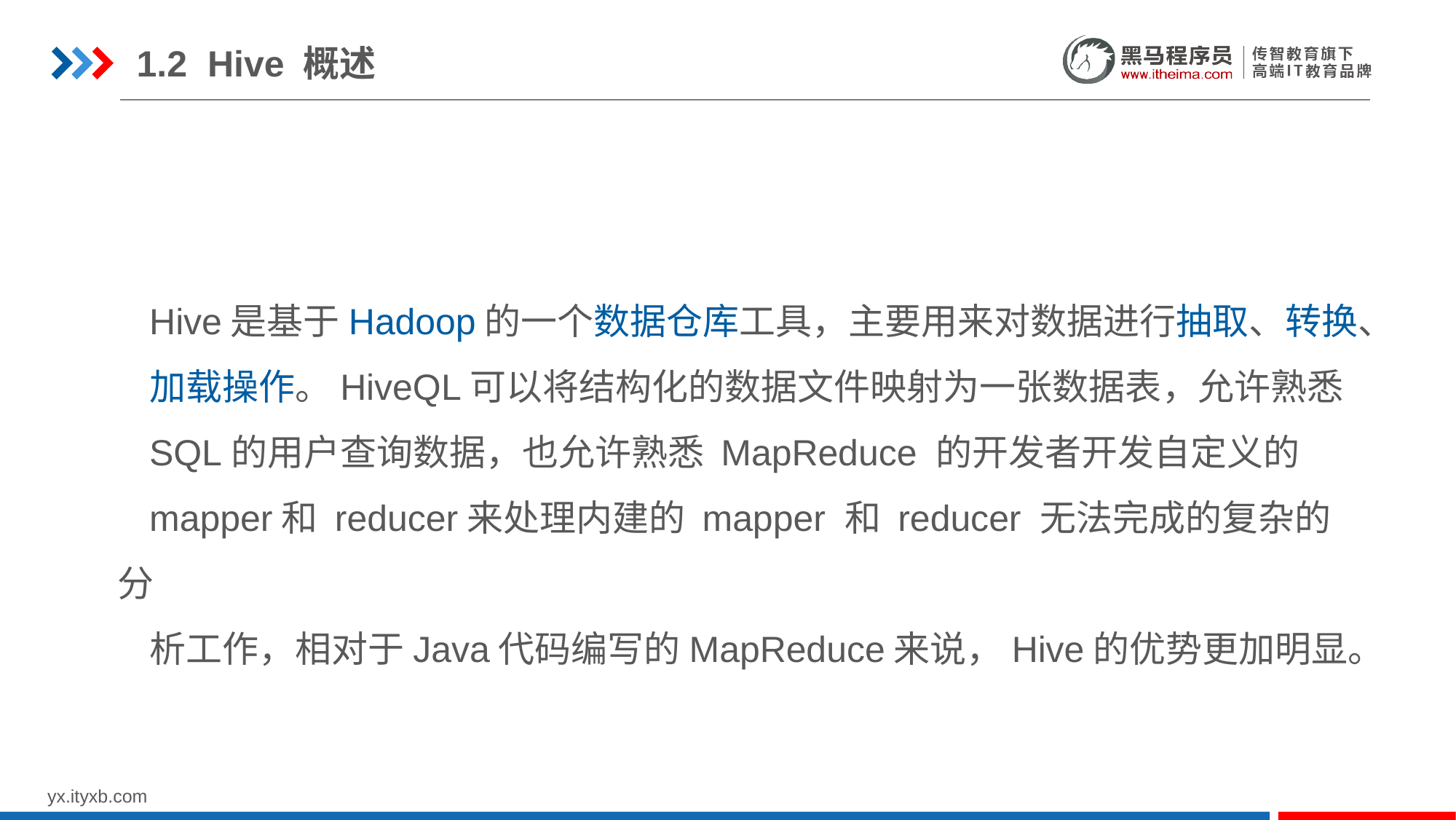

1.2  Hive 概述
Hive是基于Hadoop的一个数据仓库工具，主要用来对数据进行抽取、转换、
加载操作。HiveQL可以将结构化的数据文件映射为一张数据表，允许熟悉
SQL的用户查询数据，也允许熟悉 MapReduce 的开发者开发自定义的
mapper和 reducer来处理内建的 mapper 和 reducer 无法完成的复杂的分
析工作，相对于Java代码编写的MapReduce来说，Hive的优势更加明显。